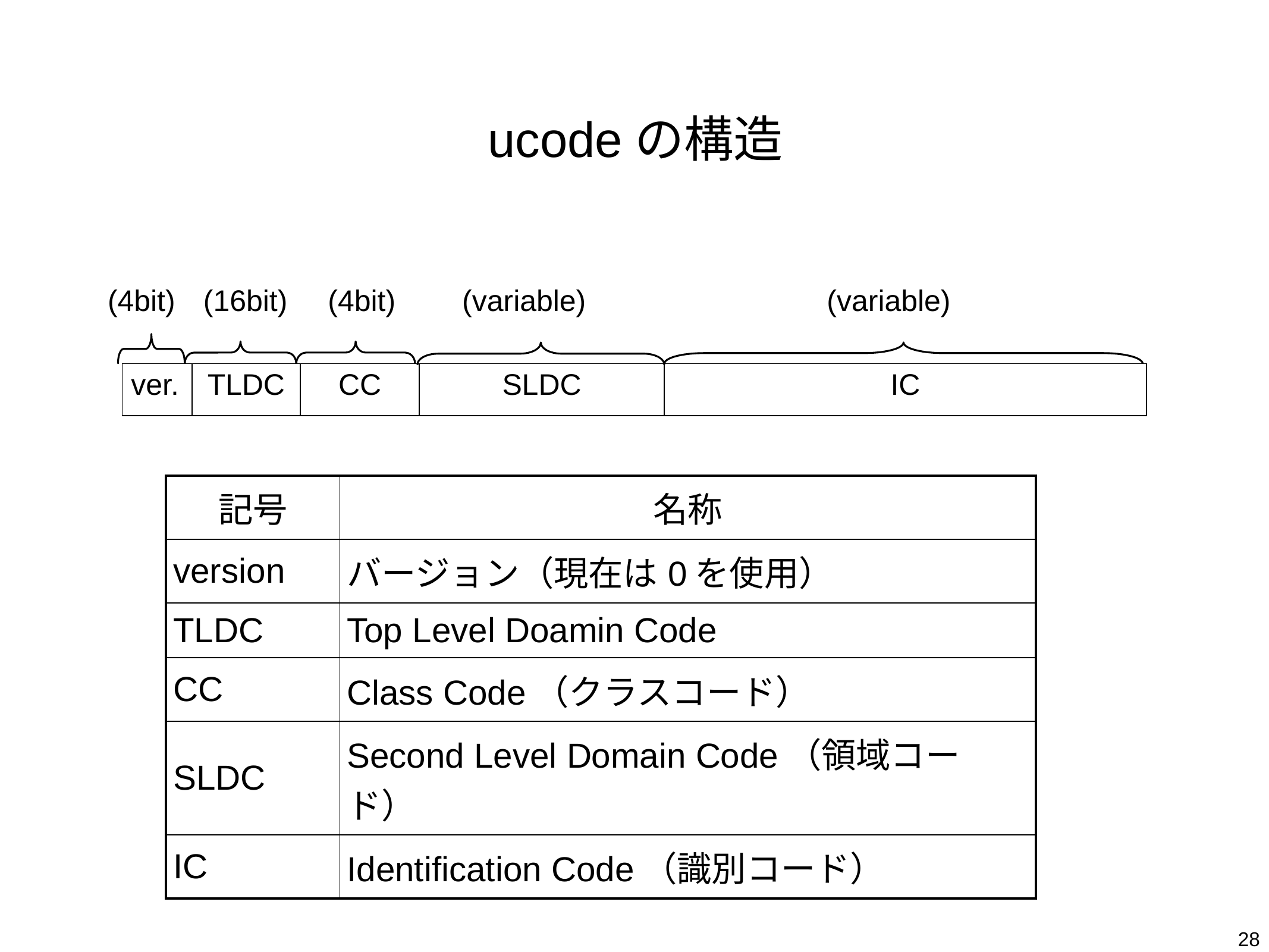

# ucodeの構造

(4bit)
(16bit)
(4bit)
(variable)
(variable)

| ver. | TLDC | CC | SLDC | IC |
| --- | --- | --- | --- | --- |
| 記号 | 名称 |
| --- | --- |
| version | バージョン（現在は0を使用） |
| TLDC | Top Level Doamin Code |
| CC | Class Code（クラスコード） |
| SLDC | Second Level Domain Code（領域コード） |
| IC | Identification Code（識別コード） |
28